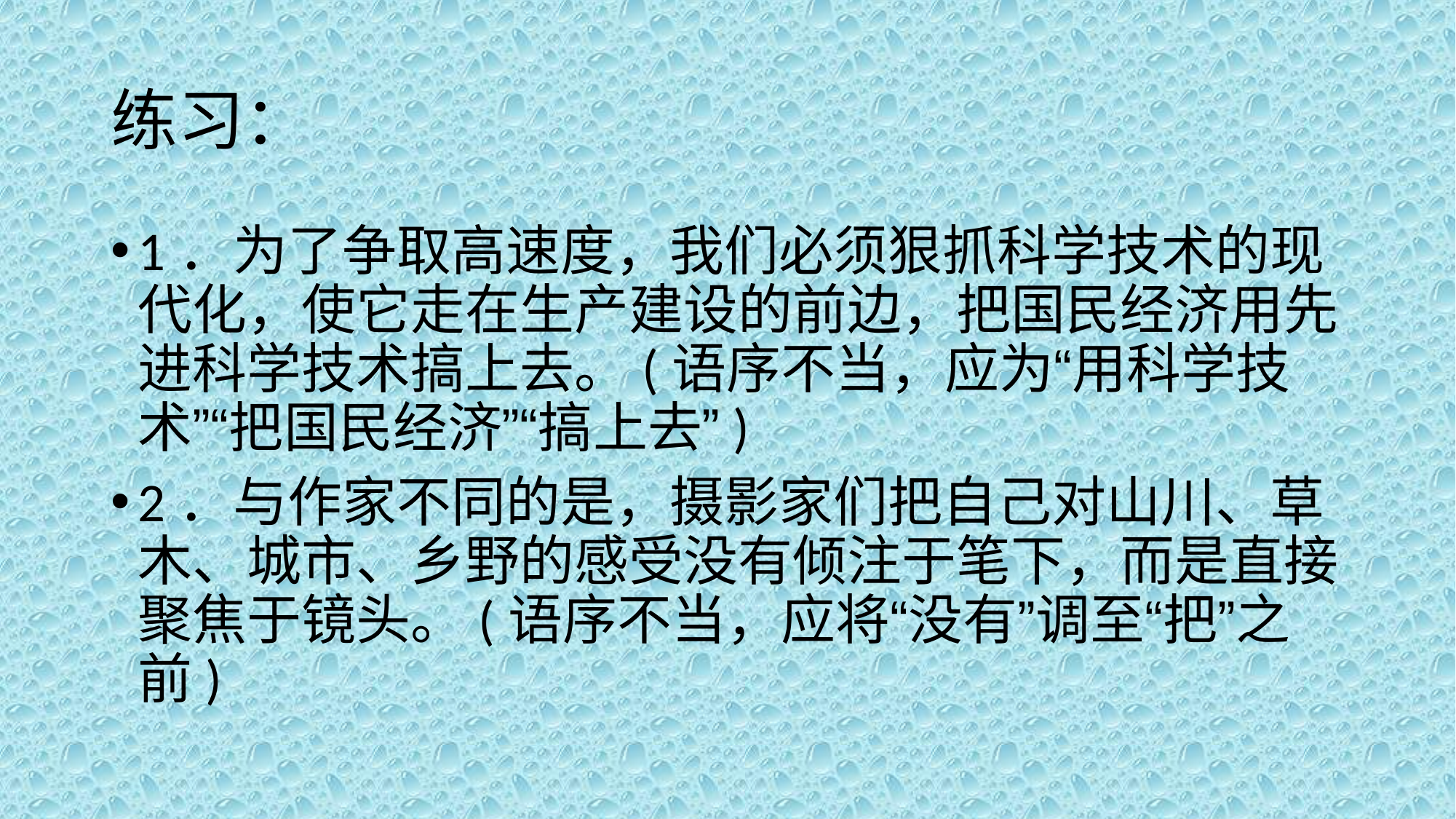

# 练习：
1．为了争取高速度，我们必须狠抓科学技术的现代化，使它走在生产建设的前边，把国民经济用先进科学技术搞上去。(语序不当，应为“用科学技术”“把国民经济”“搞上去”)
2．与作家不同的是，摄影家们把自己对山川、草木、城市、乡野的感受没有倾注于笔下，而是直接聚焦于镜头。(语序不当，应将“没有”调至“把”之前)